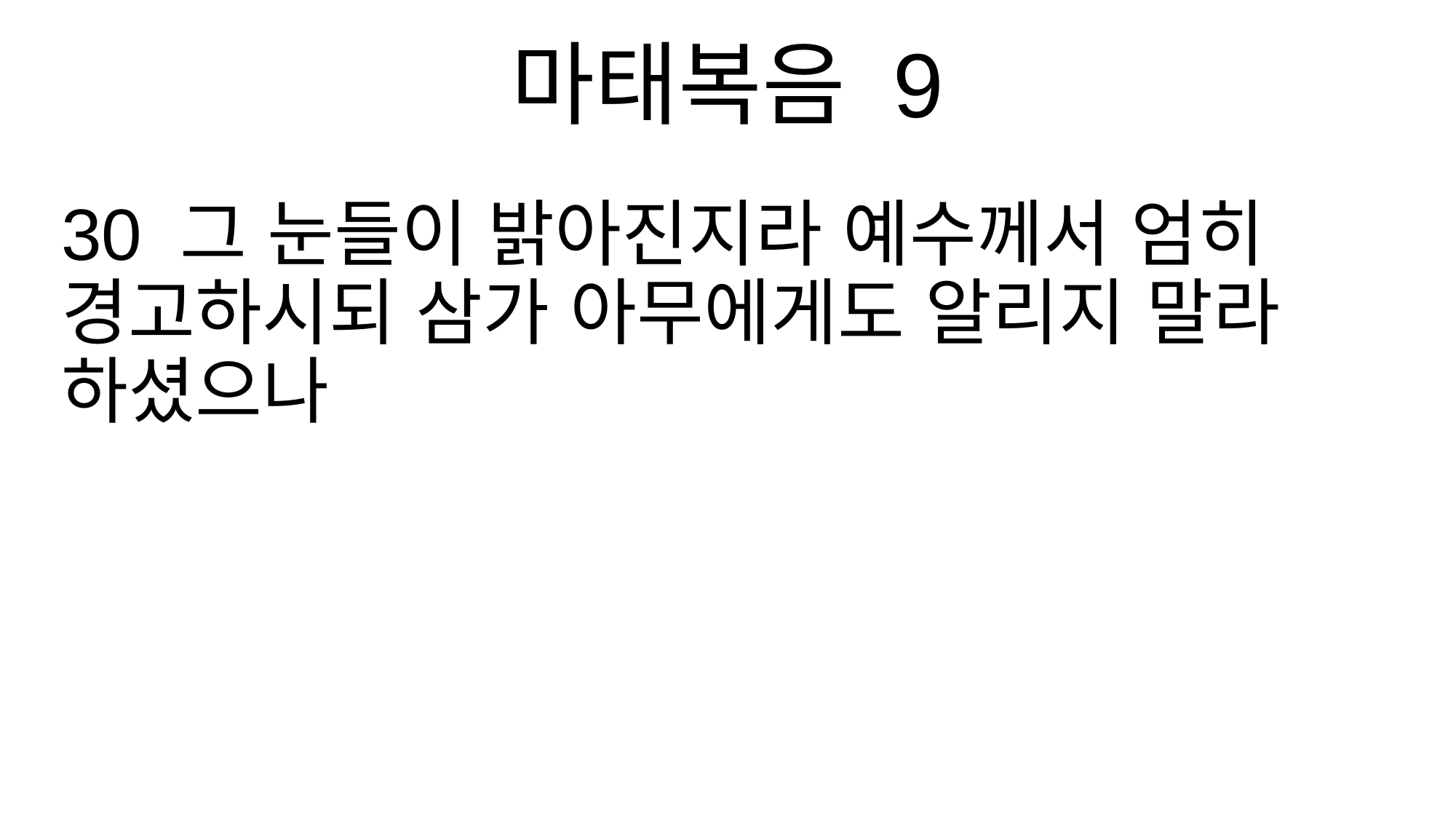

마태복음 9
30 그 눈들이 밝아진지라 예수께서 엄히 경고하시되 삼가 아무에게도 알리지 말라 하셨으나